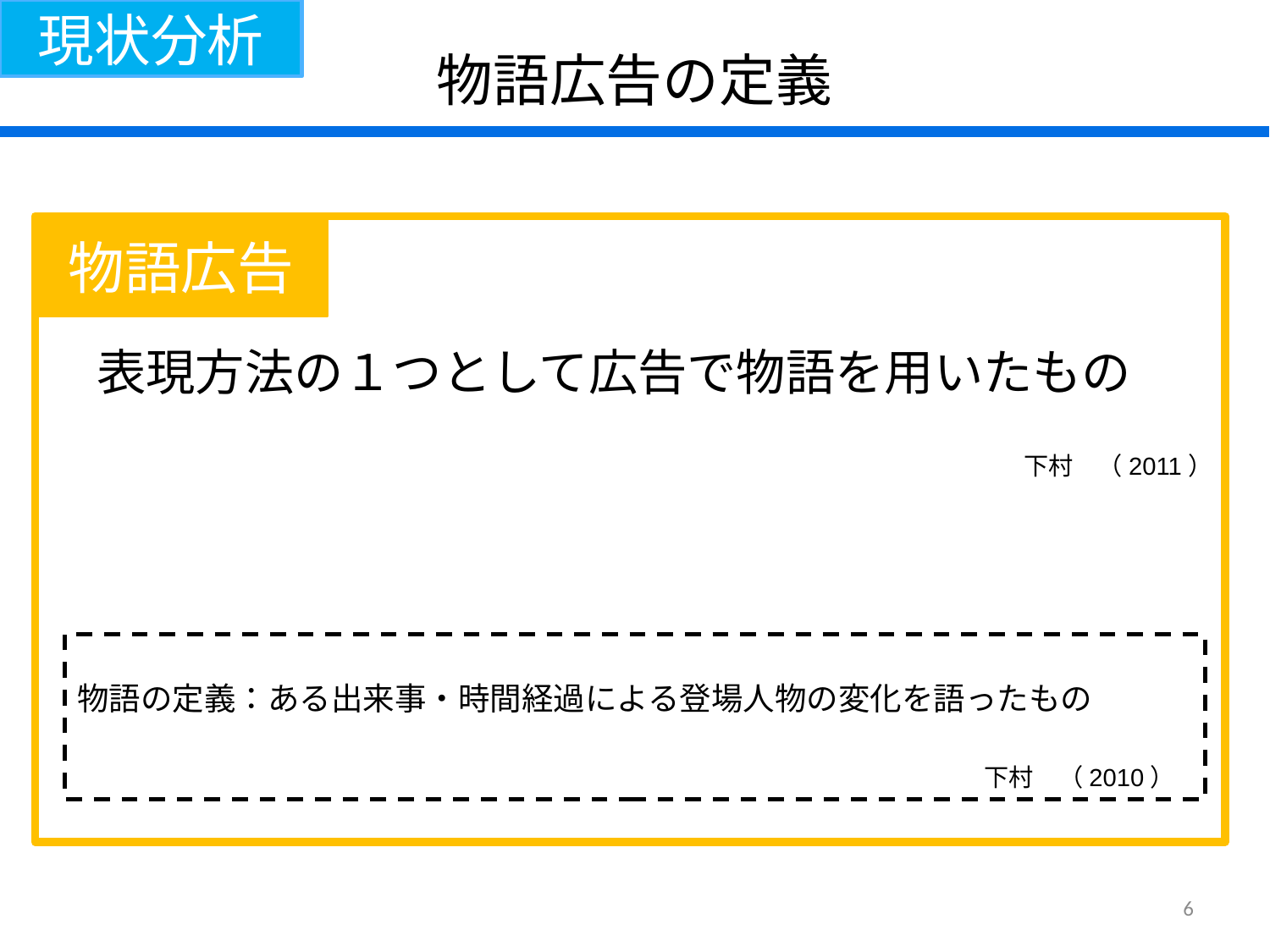

現状分析
物語広告の定義

　表現方法の１つとして広告で物語を用いたもの

下村　（2011）

物語広告

物語広告の定義

物語の定義：ある出来事・時間経過による登場人物の変化を語ったもの
　　　　　　　　　　　　　　　　　　　　　　　　　　　　下村　（2010）
6